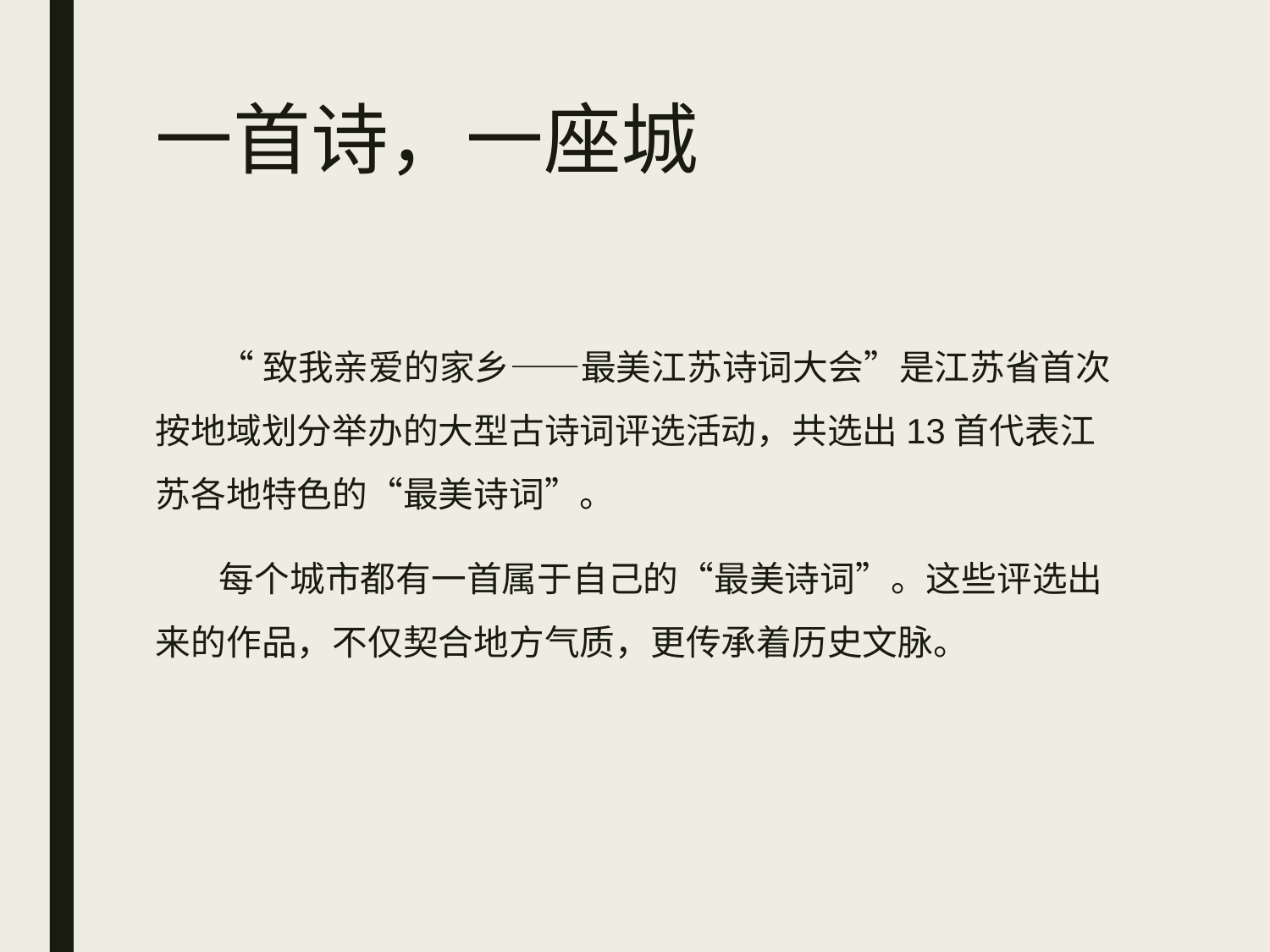

# 一首诗，一座城
“致我亲爱的家乡——最美江苏诗词大会”是江苏省首次按地域划分举办的大型古诗词评选活动，共选出13首代表江苏各地特色的“最美诗词”。
每个城市都有一首属于自己的“最美诗词”。这些评选出来的作品，不仅契合地方气质，更传承着历史文脉。